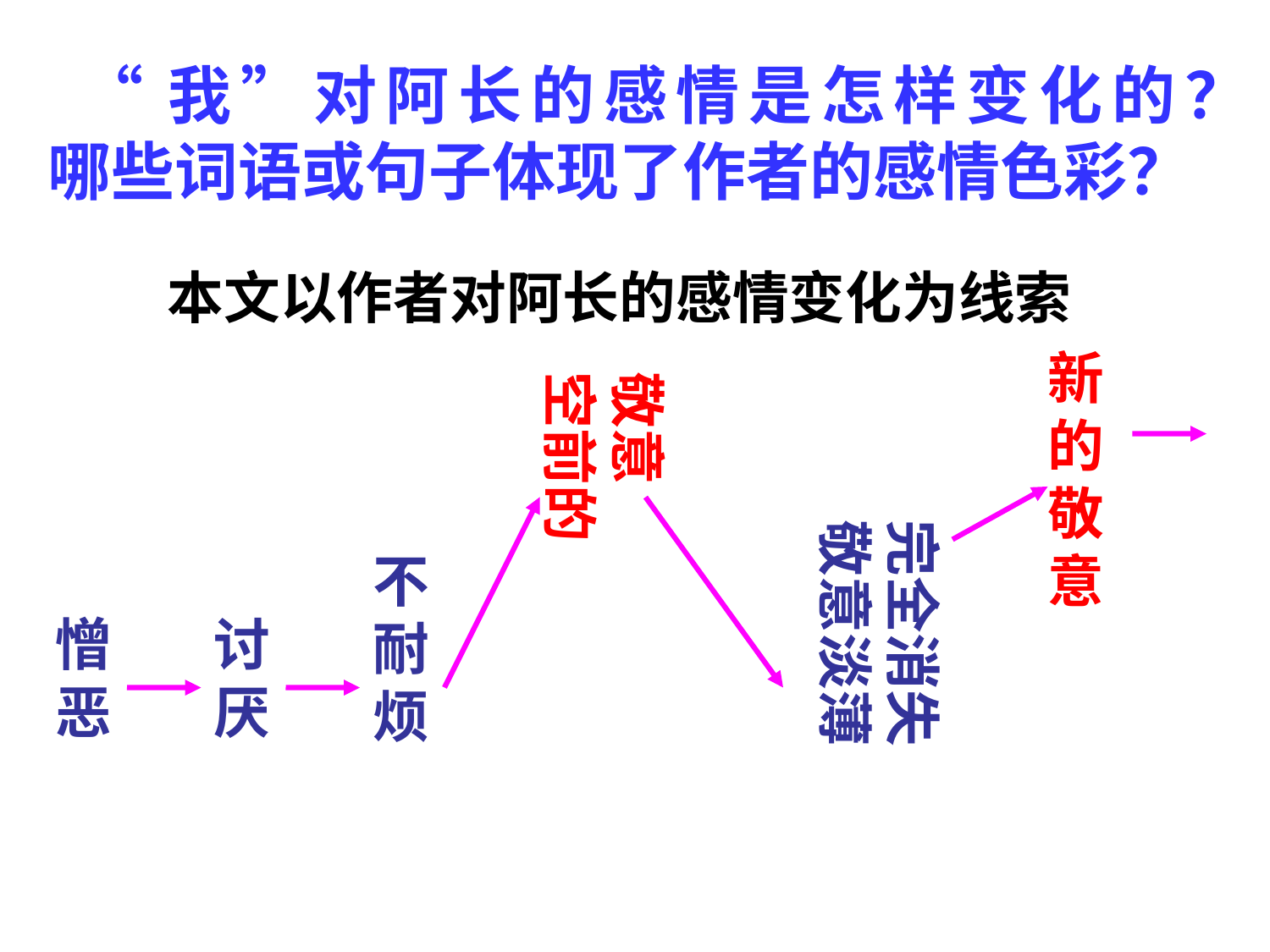

# “我”对阿长的感情是怎样变化的？ 哪些词语或句子体现了作者的感情色彩？
本文以作者对阿长的感情变化为线索
新
的
敬
意
敬意
空前的

完全消失
敬意淡薄
不
耐
烦
憎
恶
讨
厌